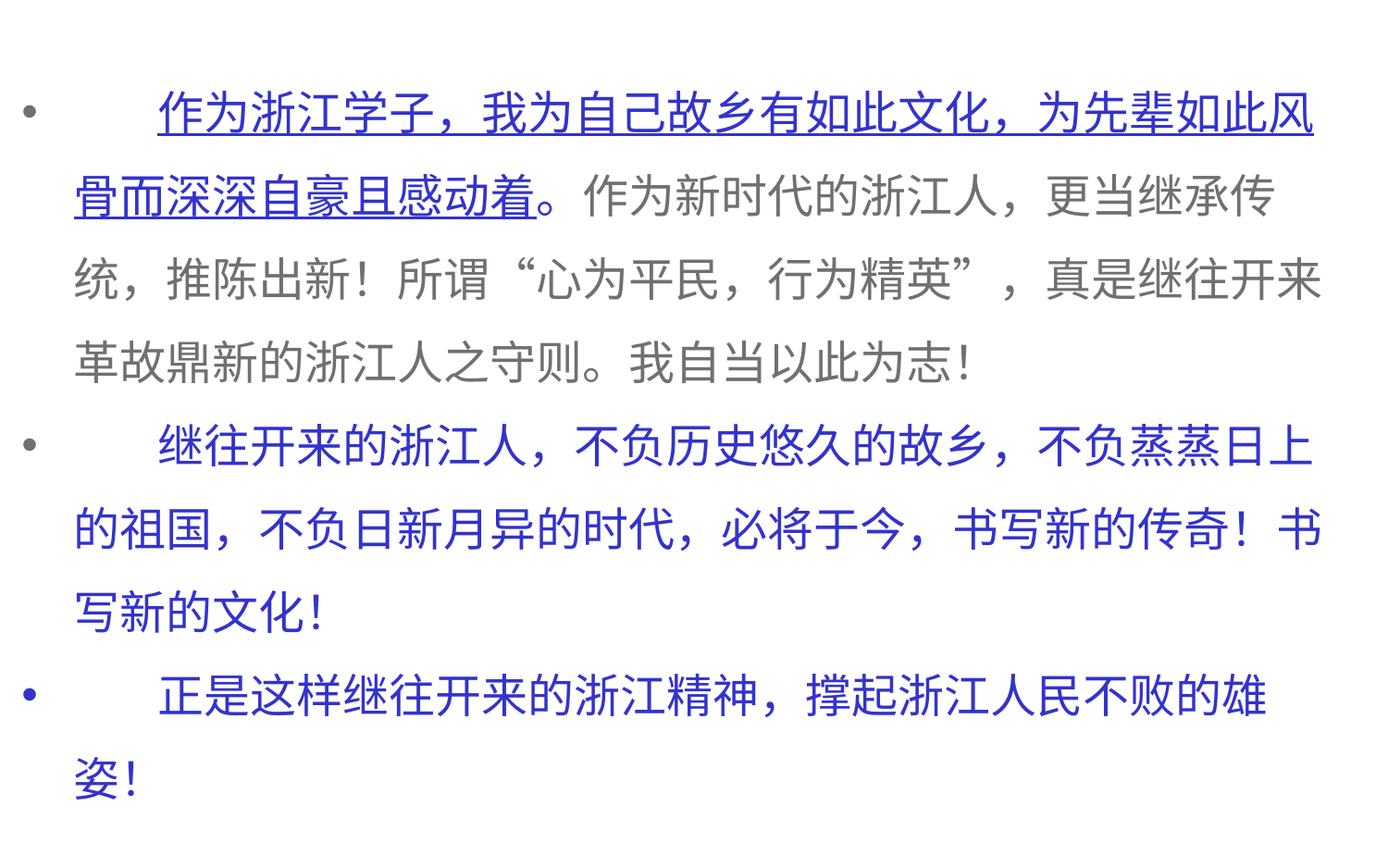

作为浙江学子，我为自己故乡有如此文化，为先辈如此风骨而深深自豪且感动着。作为新时代的浙江人，更当继承传统，推陈出新！所谓“心为平民，行为精英”，真是继往开来革故鼎新的浙江人之守则。我自当以此为志！
       继往开来的浙江人，不负历史悠久的故乡，不负蒸蒸日上的祖国，不负日新月异的时代，必将于今，书写新的传奇！书写新的文化！
       正是这样继往开来的浙江精神，撑起浙江人民不败的雄姿！